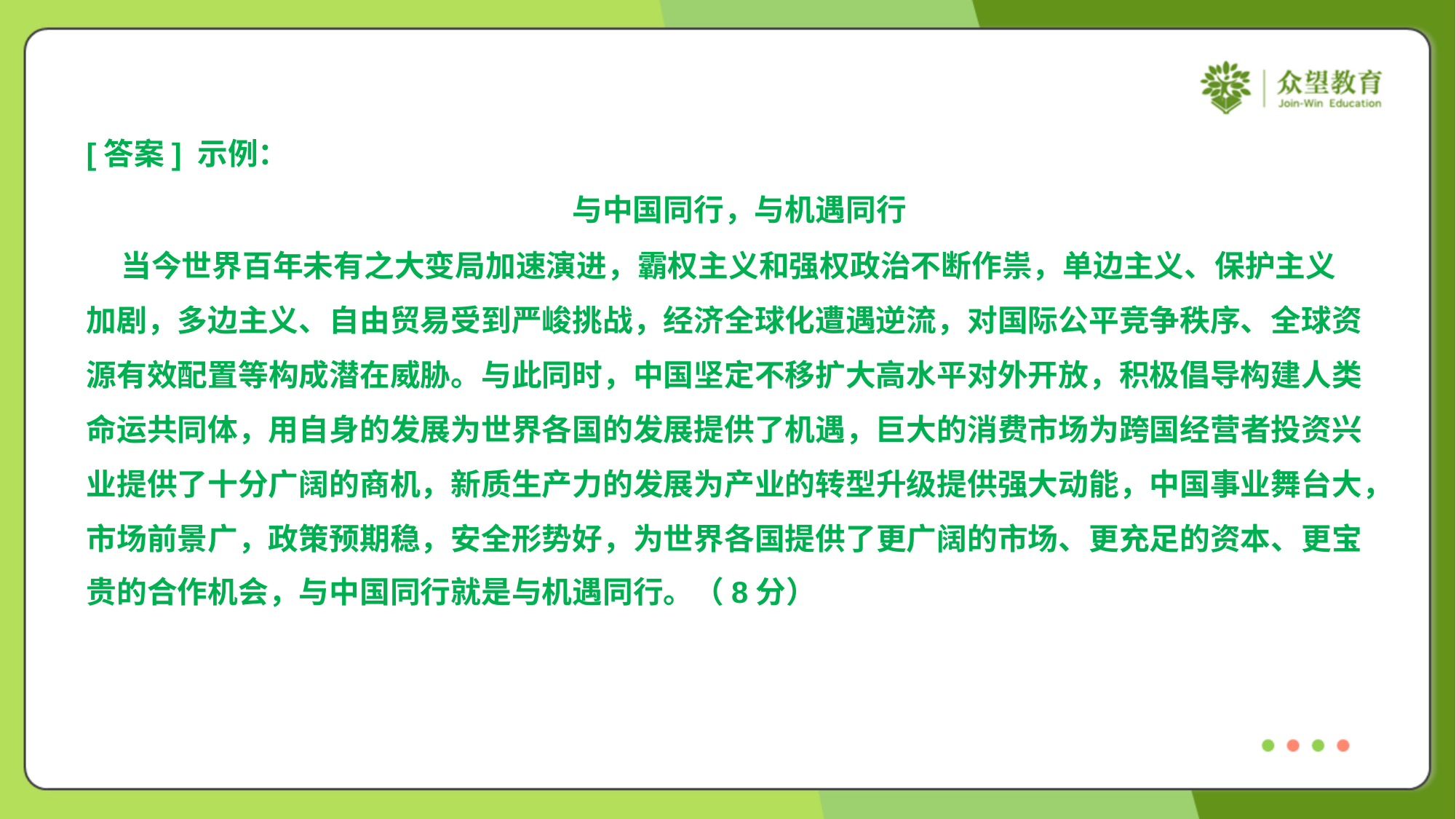

[答案] 示例：
与中国同行，与机遇同行
    当今世界百年未有之大变局加速演进，霸权主义和强权政治不断作祟，单边主义、保护主义
加剧，多边主义、自由贸易受到严峻挑战，经济全球化遭遇逆流，对国际公平竞争秩序、全球资
源有效配置等构成潜在威胁。与此同时，中国坚定不移扩大高水平对外开放，积极倡导构建人类
命运共同体，用自身的发展为世界各国的发展提供了机遇，巨大的消费市场为跨国经营者投资兴
业提供了十分广阔的商机，新质生产力的发展为产业的转型升级提供强大动能，中国事业舞台大，
市场前景广，政策预期稳，安全形势好，为世界各国提供了更广阔的市场、更充足的资本、更宝
贵的合作机会，与中国同行就是与机遇同行。（8分）